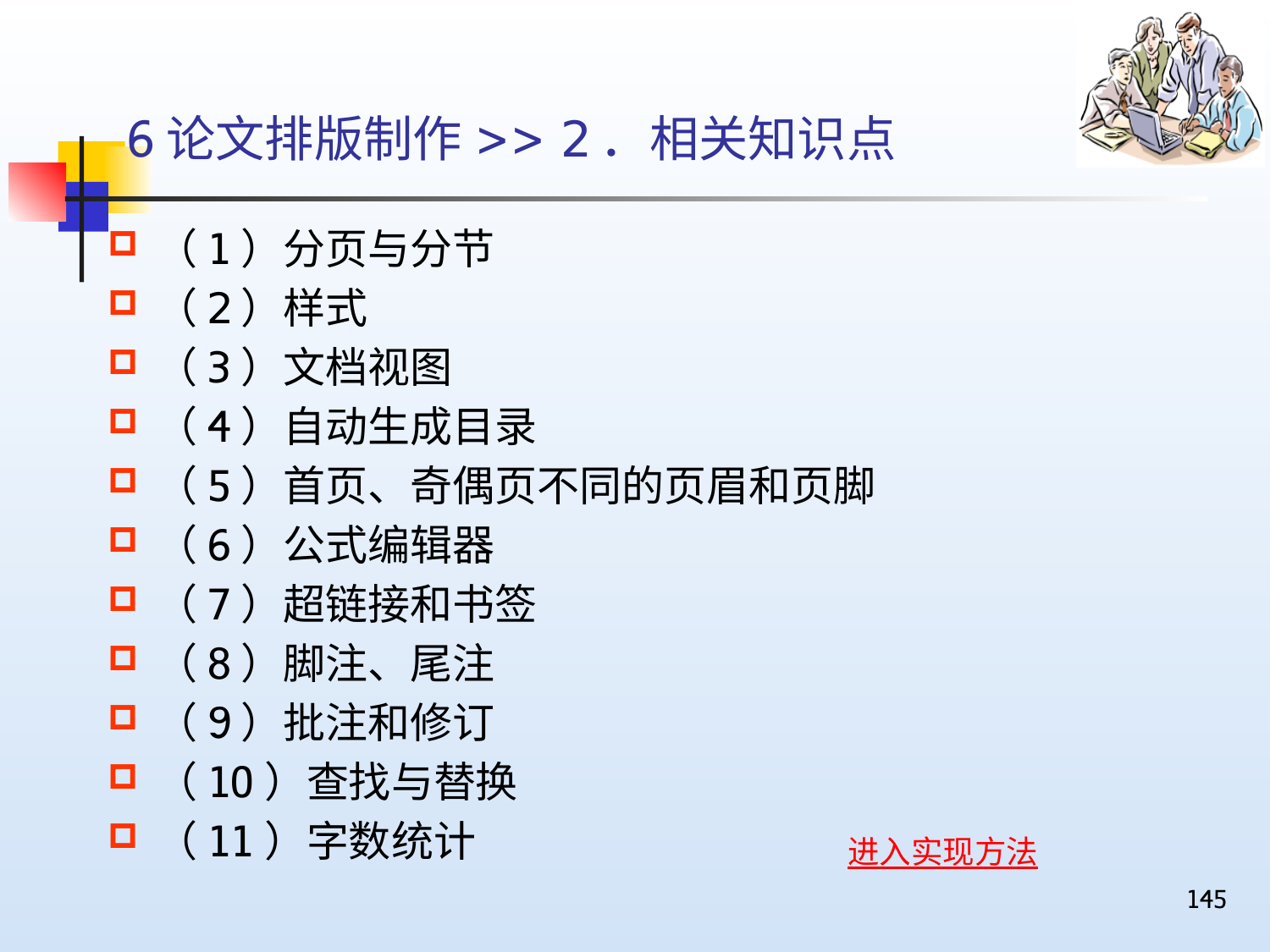

# 6论文排版制作>> 2．相关知识点
（1）分页与分节
（2）样式
（3）文档视图
（4）自动生成目录
（5）首页、奇偶页不同的页眉和页脚
（6）公式编辑器
（7）超链接和书签
（8）脚注、尾注
（9）批注和修订
（10）查找与替换
（11）字数统计
进入实现方法
145